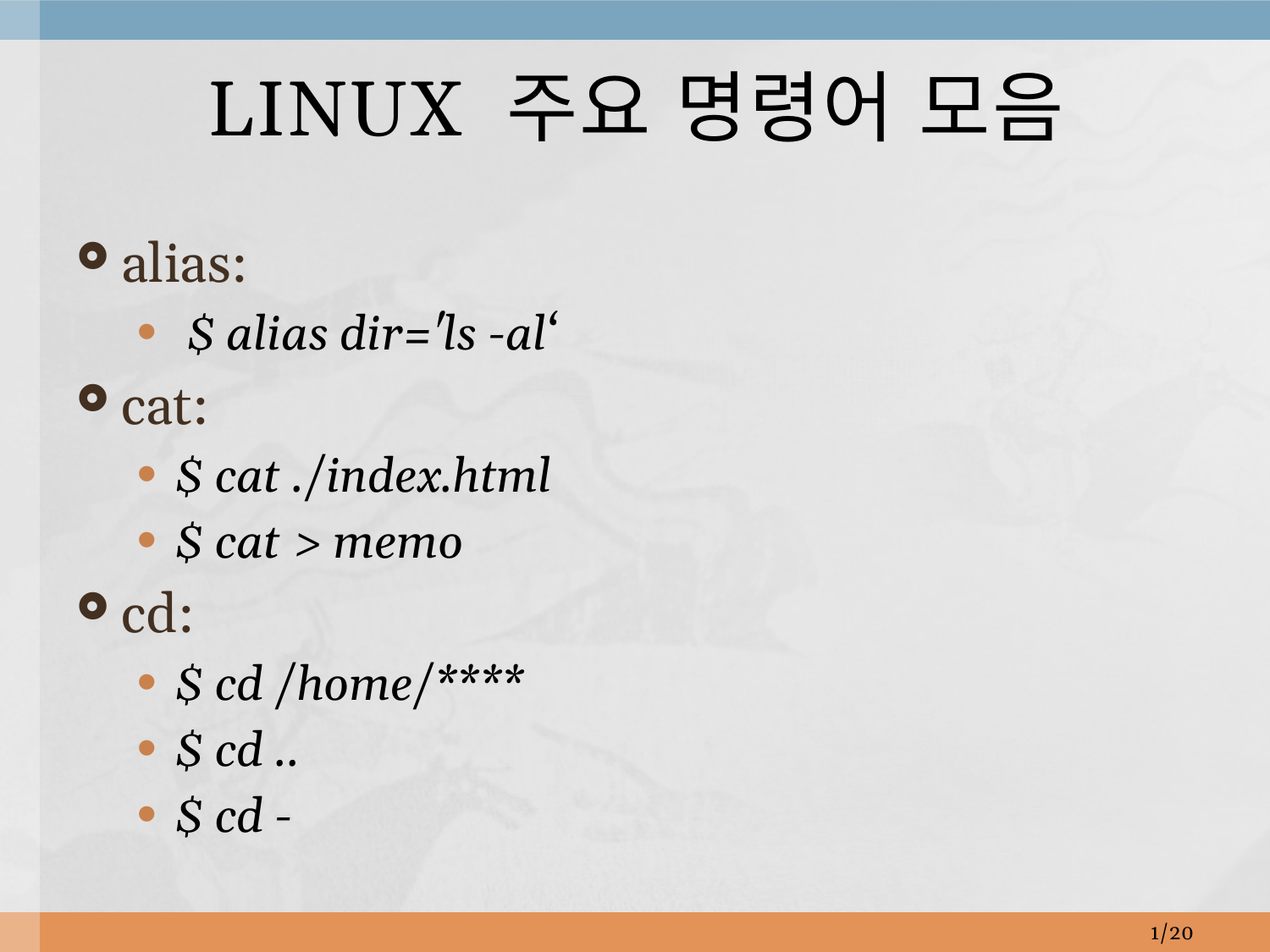

# LINUX 주요 명령어 모음
alias:
 $ alias dir='ls -al‘
cat:
$ cat ./index.html
$ cat > memo
cd:
$ cd /home/****
$ cd ..
$ cd -
1